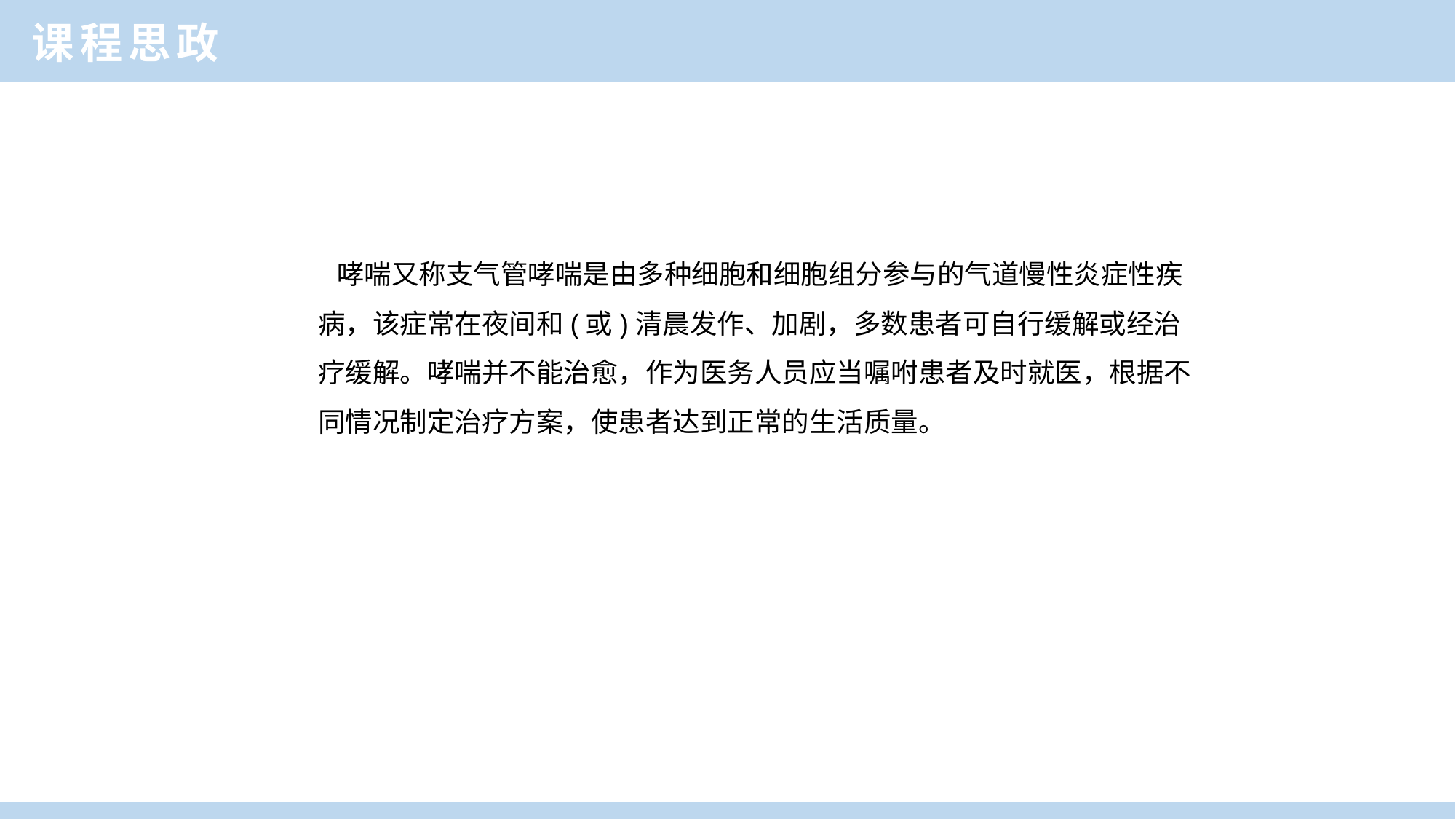

课程思政
  哮喘又称支气管哮喘是由多种细胞和细胞组分参与的气道慢性炎症性疾病，该症常在夜间和(或)清晨发作、加剧，多数患者可自行缓解或经治疗缓解。哮喘并不能治愈，作为医务人员应当嘱咐患者及时就医，根据不同情况制定治疗方案，使患者达到正常的生活质量。